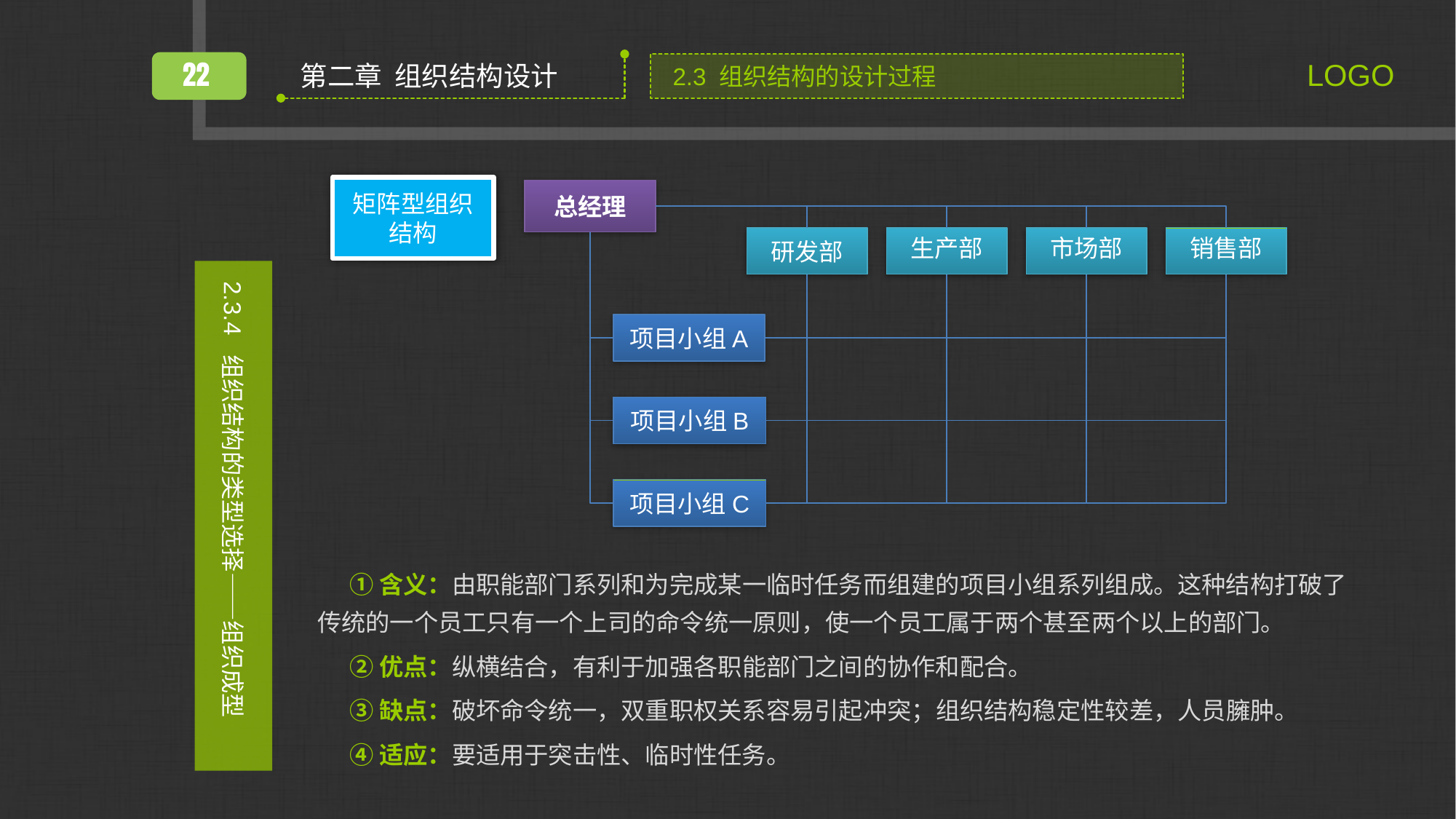

矩阵型组织结构
总经理
销售部
研发部
生产部
市场部
项目小组A
项目小组B
项目小组C
①含义：由职能部门系列和为完成某一临时任务而组建的项目小组系列组成。这种结构打破了传统的一个员工只有一个上司的命令统一原则，使一个员工属于两个甚至两个以上的部门。
②优点：纵横结合，有利于加强各职能部门之间的协作和配合。
③缺点：破坏命令统一，双重职权关系容易引起冲突；组织结构稳定性较差，人员臃肿。
④适应：要适用于突击性、临时性任务。